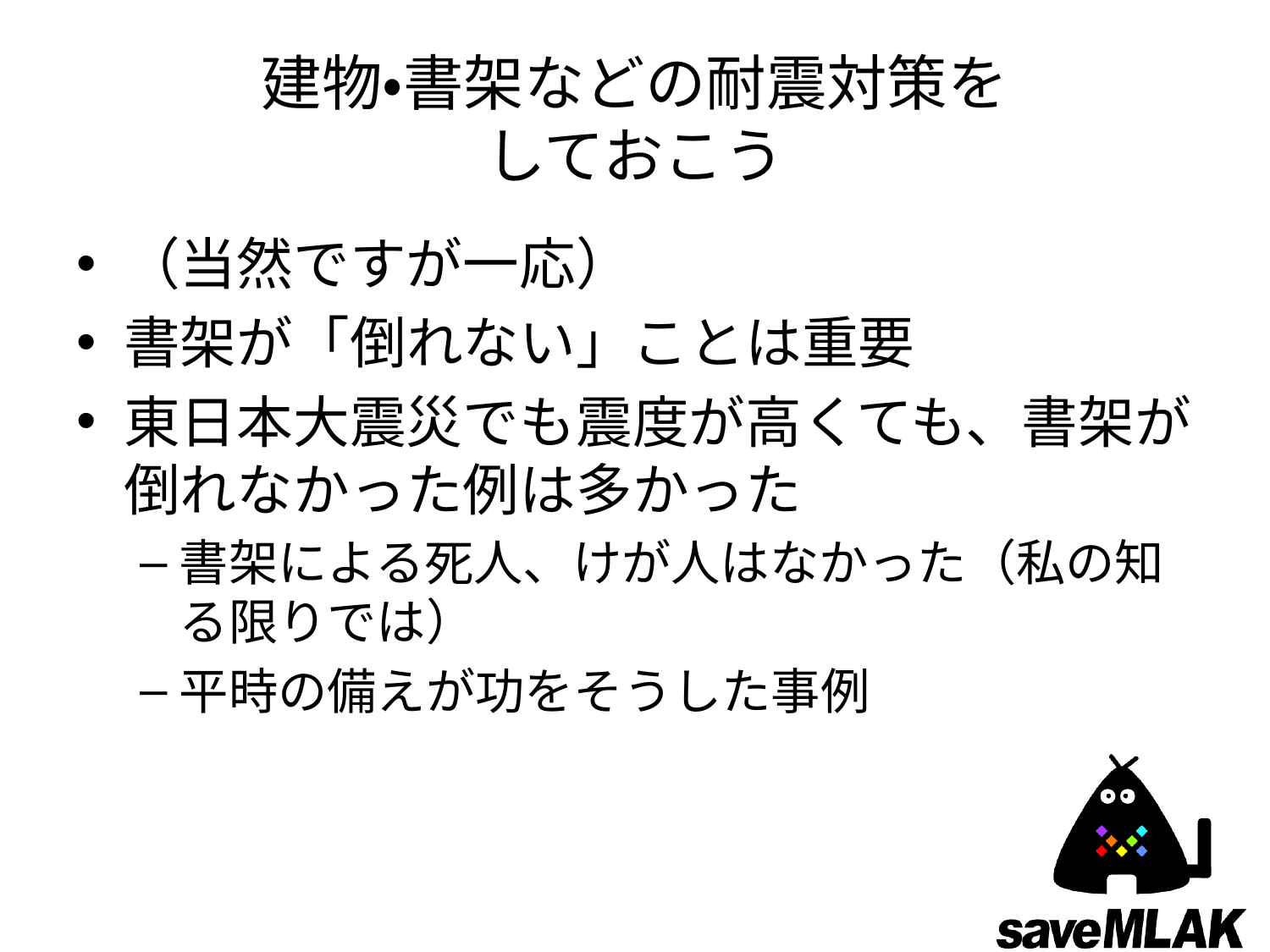

# 建物・書架などの耐震対策を しておこう
（当然ですが一応）
書架が「倒れない」ことは重要
東日本大震災でも震度が高くても、書架が倒れなかった例は多かった
書架による死人、けが人はなかった（私の知る限りでは）
平時の備えが功をそうした事例